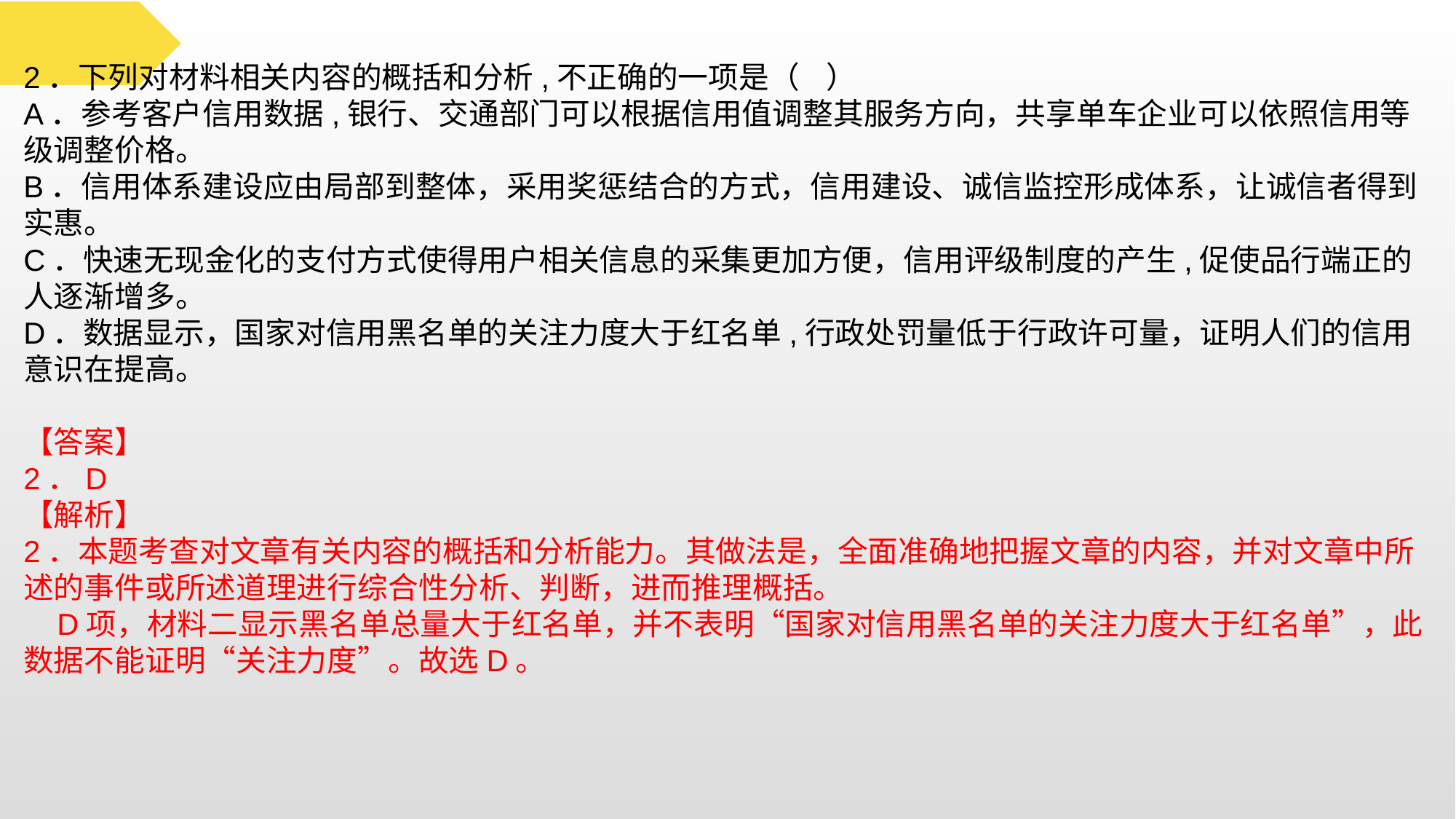

2．下列对材料相关内容的概括和分析,不正确的一项是（    ）
A．参考客户信用数据,银行、交通部门可以根据信用值调整其服务方向，共享单车企业可以依照信用等级调整价格。
B．信用体系建设应由局部到整体，采用奖惩结合的方式，信用建设、诚信监控形成体系，让诚信者得到实惠。
C．快速无现金化的支付方式使得用户相关信息的采集更加方便，信用评级制度的产生,促使品行端正的人逐渐增多。
D．数据显示，国家对信用黑名单的关注力度大于红名单,行政处罚量低于行政许可量，证明人们的信用意识在提高。

【答案】
2．D
【解析】
2．本题考查对文章有关内容的概括和分析能力。其做法是，全面准确地把握文章的内容，并对文章中所述的事件或所述道理进行综合性分析、判断，进而推理概括。
    D项，材料二显示黑名单总量大于红名单，并不表明“国家对信用黑名单的关注力度大于红名单”，此数据不能证明“关注力度”。故选D。